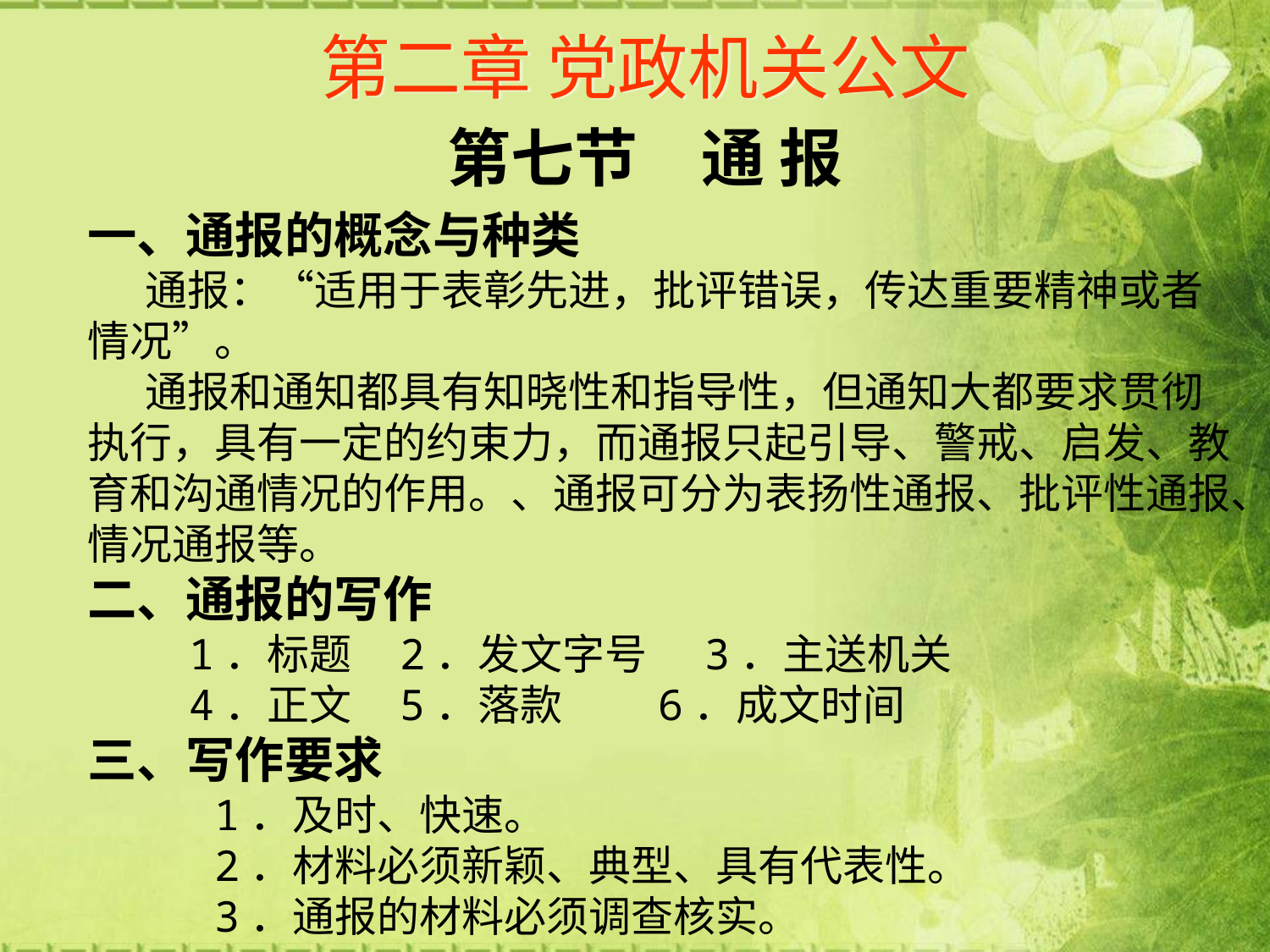

# 第二章 党政机关公文
第七节　通 报
一、通报的概念与种类
     通报：“适用于表彰先进，批评错误，传达重要精神或者情况”。
     通报和通知都具有知晓性和指导性，但通知大都要求贯彻执行，具有一定的约束力，而通报只起引导、警戒、启发、教育和沟通情况的作用。、通报可分为表扬性通报、批评性通报、情况通报等。
二、通报的写作
    1．标题    2．发文字号     3．主送机关
    4．正文    5．落款         6．成文时间
三、写作要求
     1．及时、快速。
     2．材料必须新颖、典型、具有代表性。
     3．通报的材料必须调查核实。